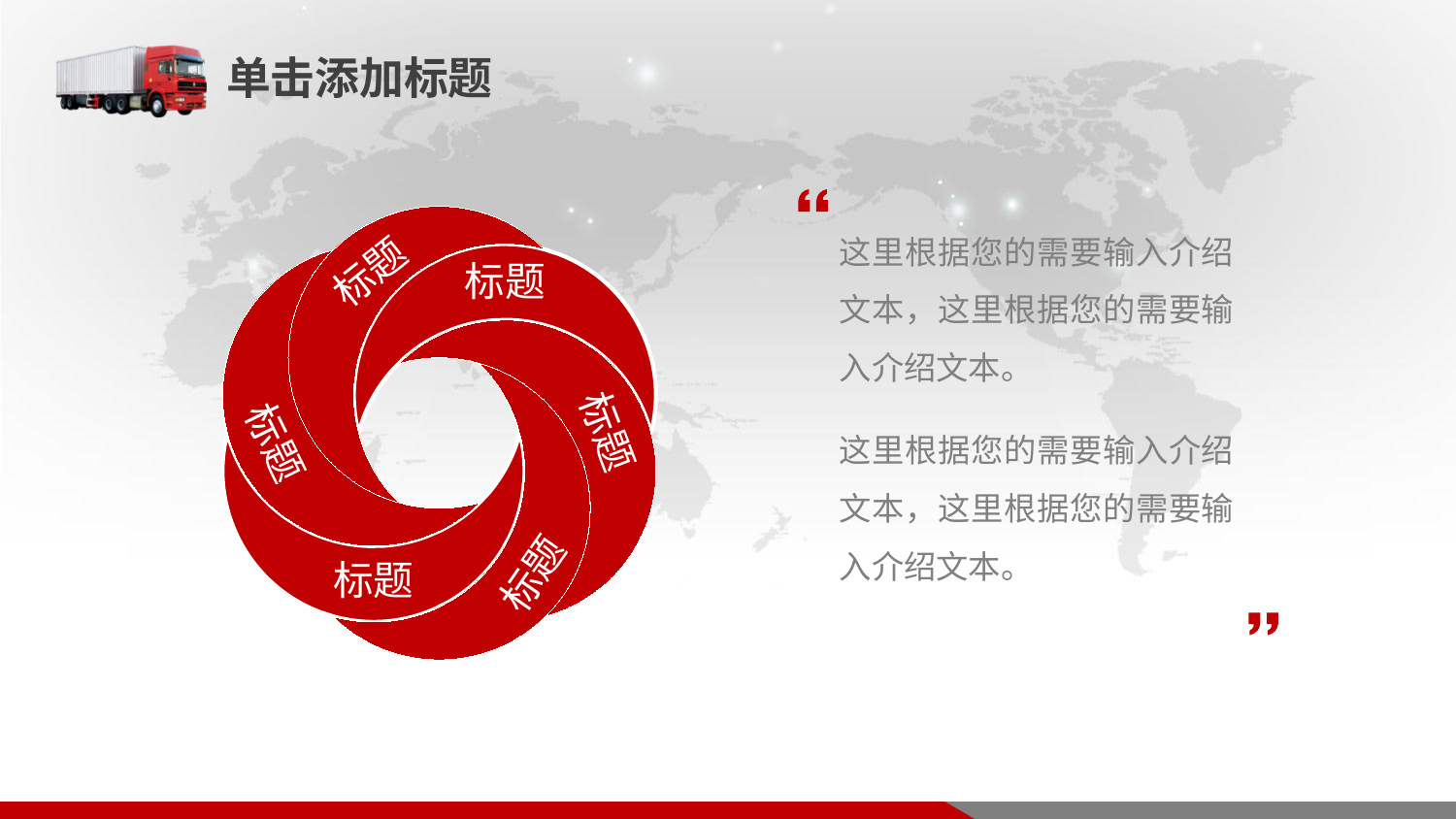

# 单击添加标题

这里根据您的需要输入介绍文本，这里根据您的需要输入介绍文本。
这里根据您的需要输入介绍文本，这里根据您的需要输入介绍文本。
标题
标题
标题
标题
标题
标题